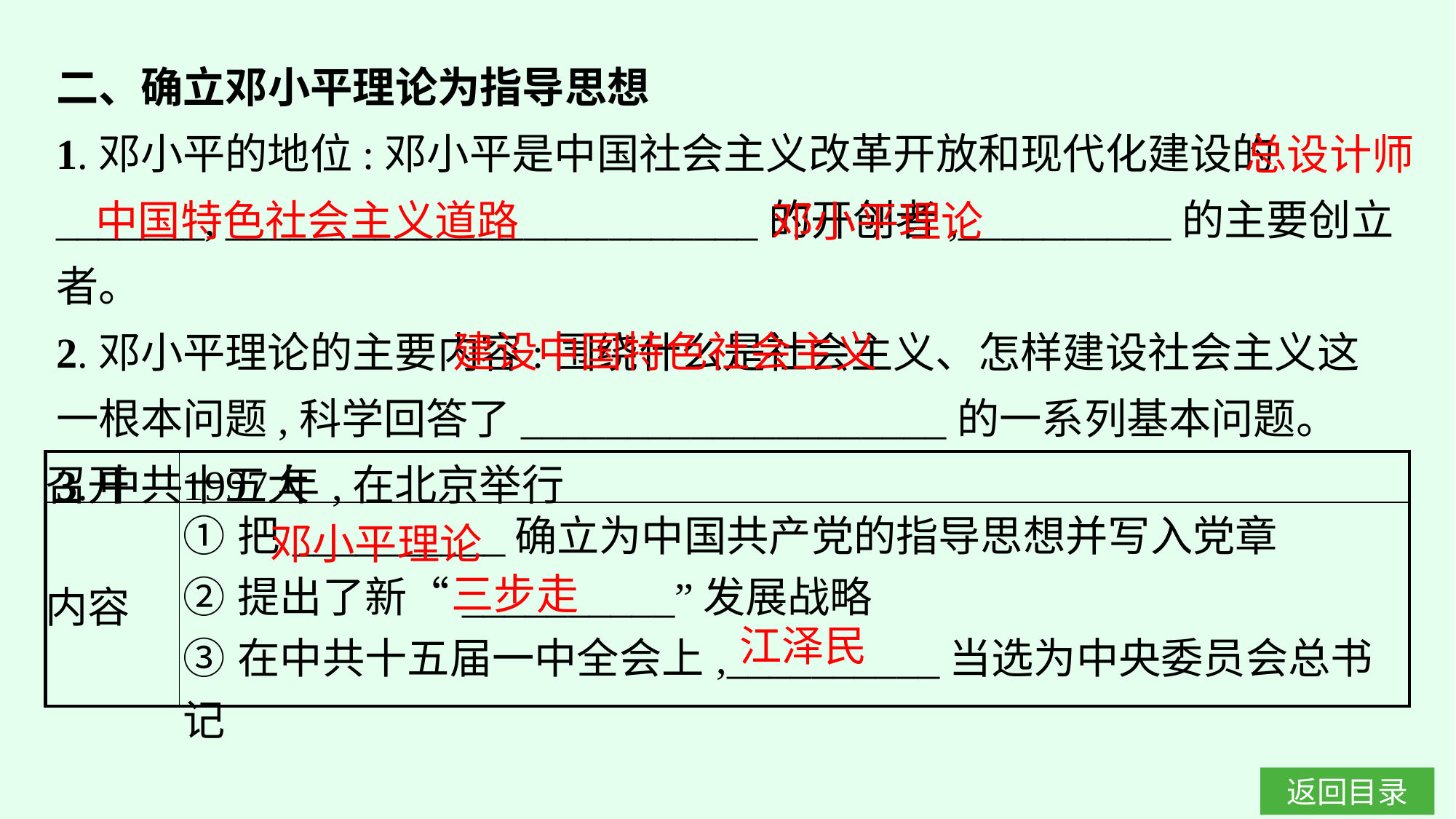

二、确立邓小平理论为指导思想
1.邓小平的地位:邓小平是中国社会主义改革开放和现代化建设的_______, _________________________的开创者,__________的主要创立者。
2.邓小平理论的主要内容:围绕什么是社会主义、怎样建设社会主义这一根本问题,科学回答了____________________的一系列基本问题。
3.中共十五大
总设计师
中国特色社会主义道路
邓小平理论
建设中国特色社会主义
| 召开 | 1997年,在北京举行 |
| --- | --- |
| 内容 | ①把\_\_\_\_\_\_\_\_\_\_确立为中国共产党的指导思想并写入党章  ②提出了新“\_\_\_\_\_\_\_\_\_\_”发展战略  ③在中共十五届一中全会上,\_\_\_\_\_\_\_\_\_\_当选为中央委员会总书记 |
邓小平理论
三步走
江泽民